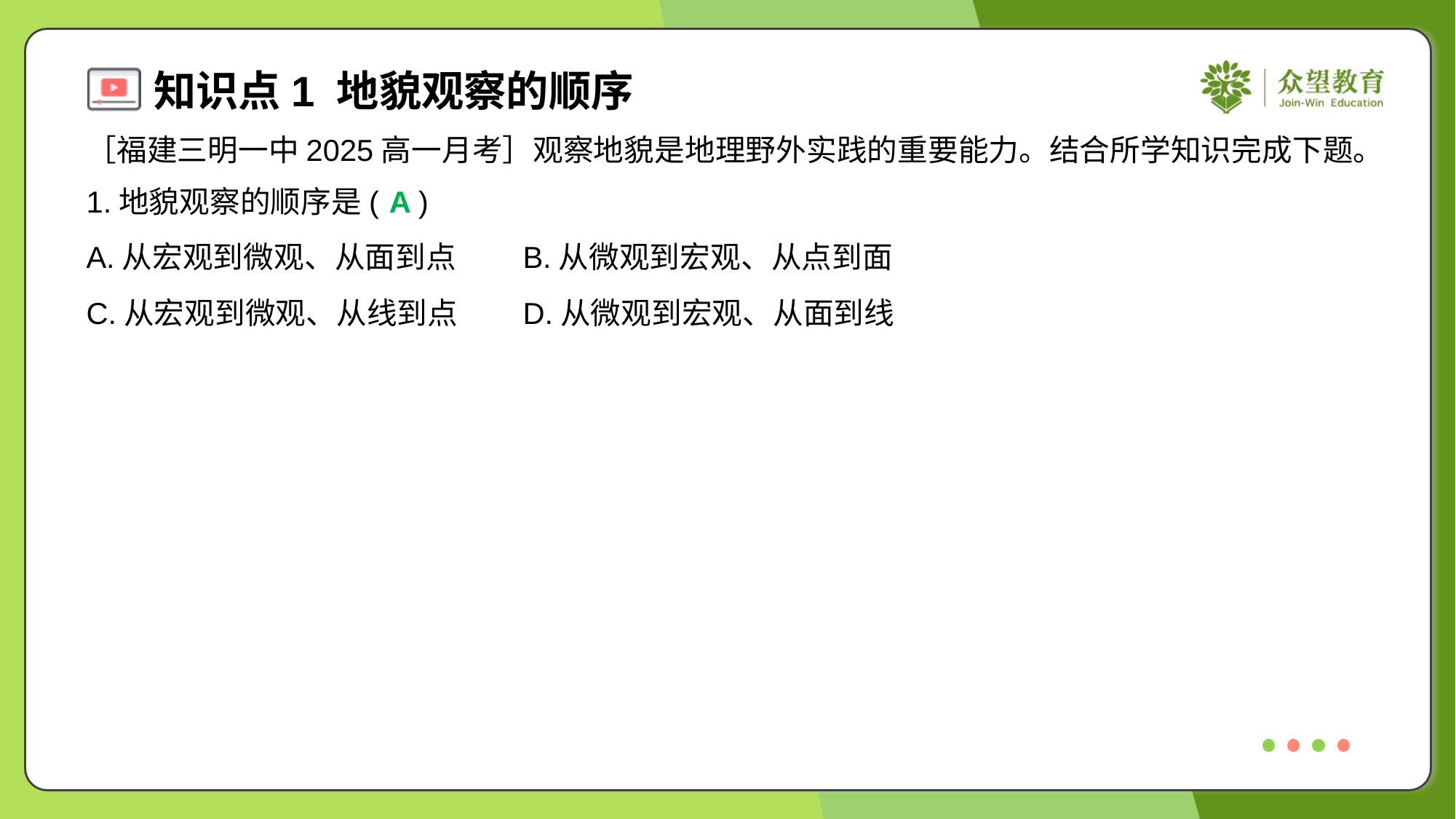

［福建三明一中2025高一月考］观察地貌是地理野外实践的重要能力。结合所学知识完成下题。
1.地貌观察的顺序是(     )
A
A.从宏观到微观、从面到点	B.从微观到宏观、从点到面
C.从宏观到微观、从线到点	D.从微观到宏观、从面到线